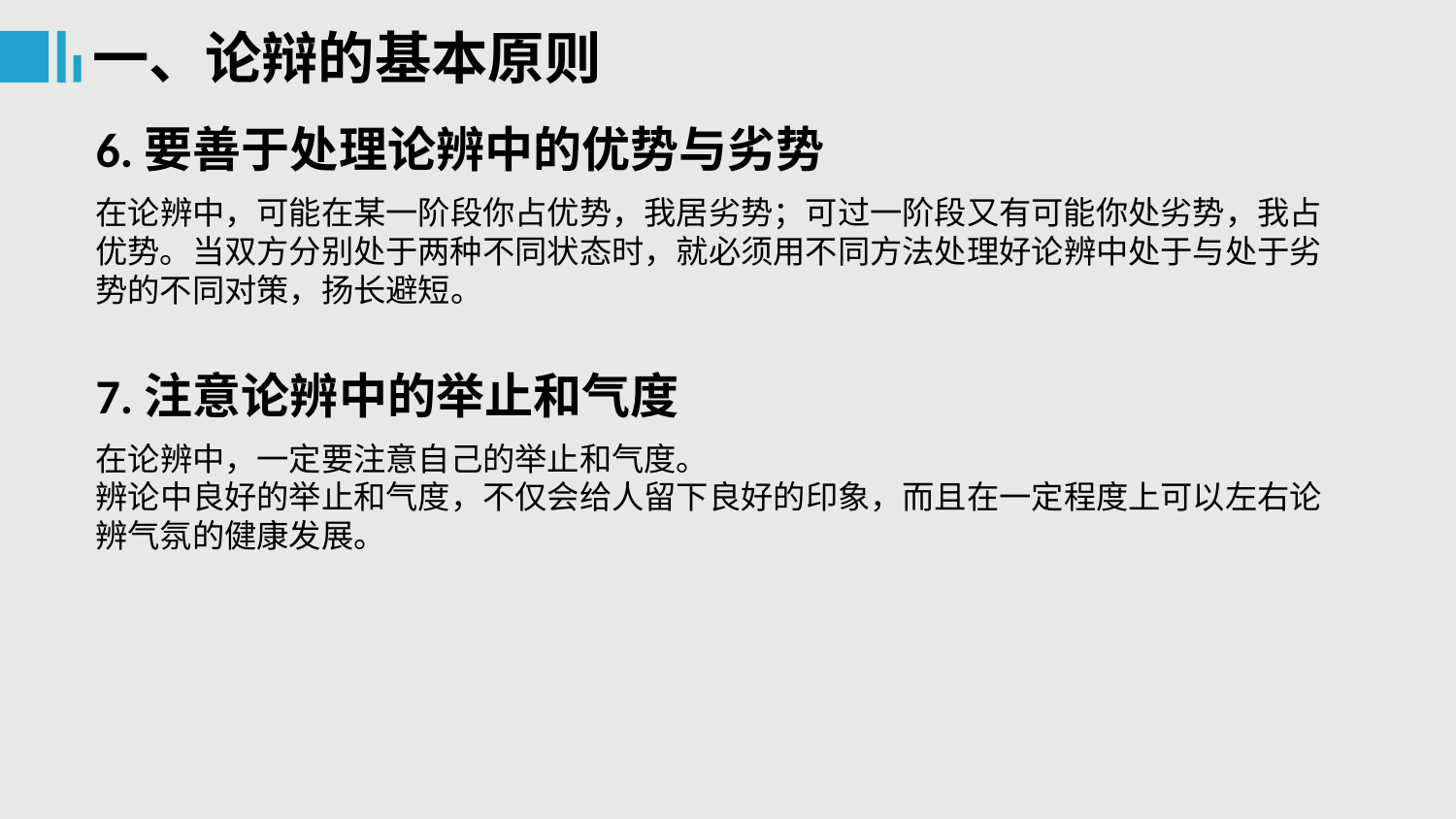

一、论辩的基本原则

6.要善于处理论辨中的优势与劣势
在论辨中，可能在某一阶段你占优势，我居劣势；可过一阶段又有可能你处劣势，我占优势。当双方分别处于两种不同状态时，就必须用不同方法处理好论辨中处于与处于劣势的不同对策，扬长避短。
7.注意论辨中的举止和气度
在论辨中，一定要注意自己的举止和气度。
辨论中良好的举止和气度，不仅会给人留下良好的印象，而且在一定程度上可以左右论辨气氛的健康发展。